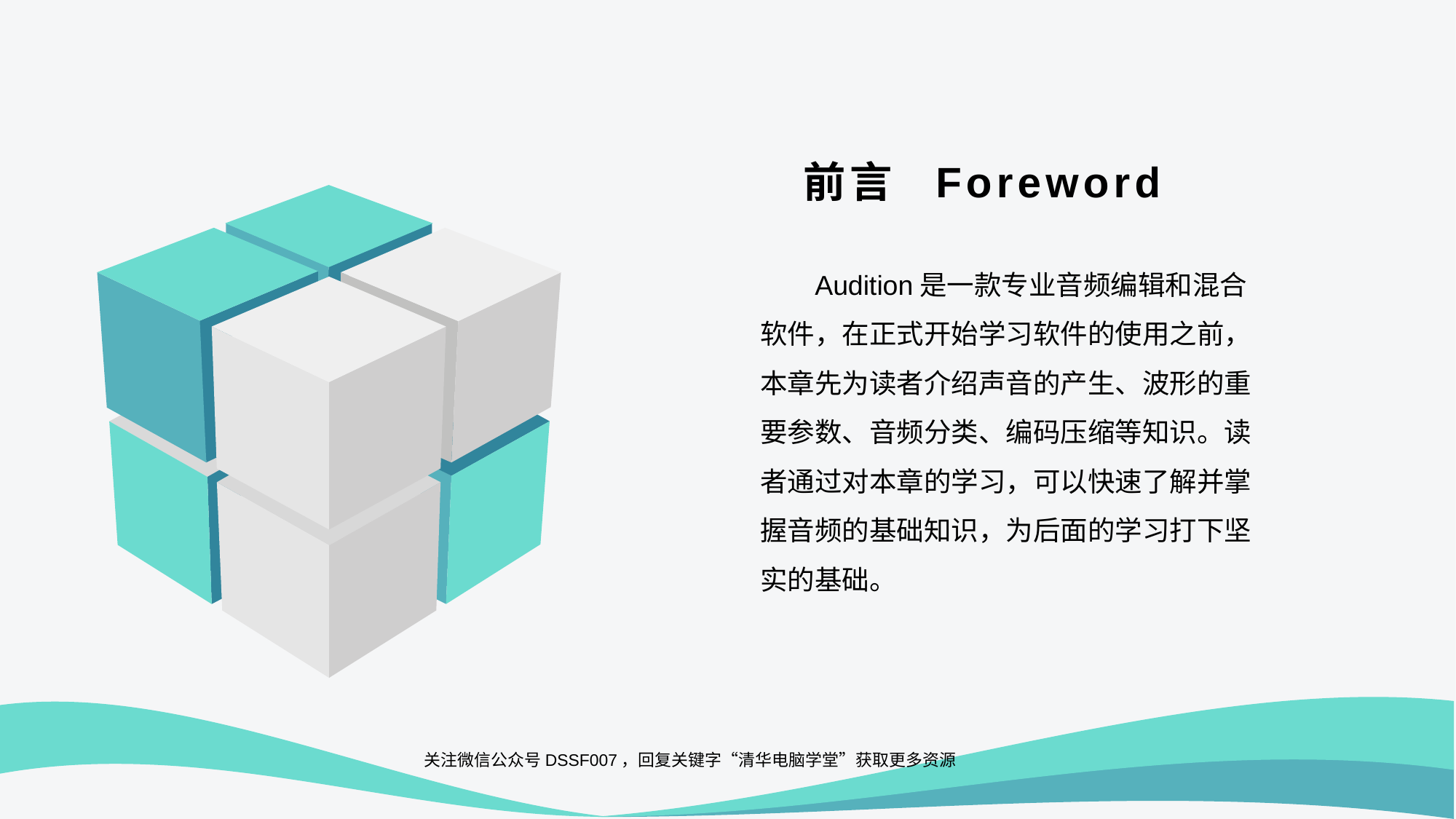

前言  Foreword

Audition是一款专业音频编辑和混合软件，在正式开始学习软件的使用之前，本章先为读者介绍声音的产生、波形的重要参数、音频分类、编码压缩等知识。读者通过对本章的学习，可以快速了解并掌握音频的基础知识，为后面的学习打下坚实的基础。